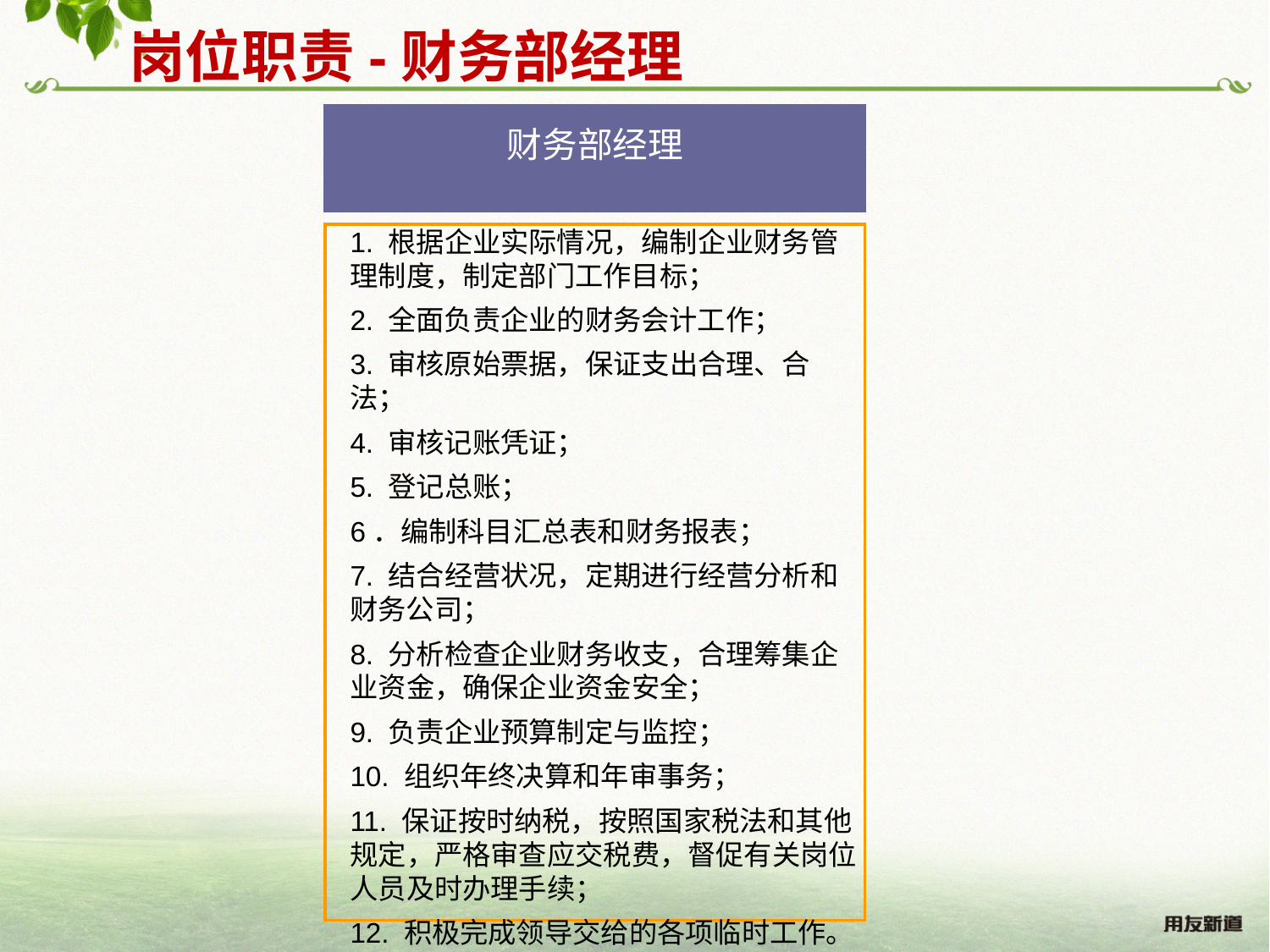

岗位职责-财务部经理
财务部经理
1. 根据企业实际情况，编制企业财务管理制度，制定部门工作目标；
2. 全面负责企业的财务会计工作；
3. 审核原始票据，保证支出合理、合法；
4. 审核记账凭证；
5. 登记总账；
6．编制科目汇总表和财务报表；
7. 结合经营状况，定期进行经营分析和财务公司；
8. 分析检查企业财务收支，合理筹集企业资金，确保企业资金安全；
9. 负责企业预算制定与监控；
10. 组织年终决算和年审事务；
11. 保证按时纳税，按照国家税法和其他规定，严格审查应交税费，督促有关岗位人员及时办理手续；
12. 积极完成领导交给的各项临时工作。